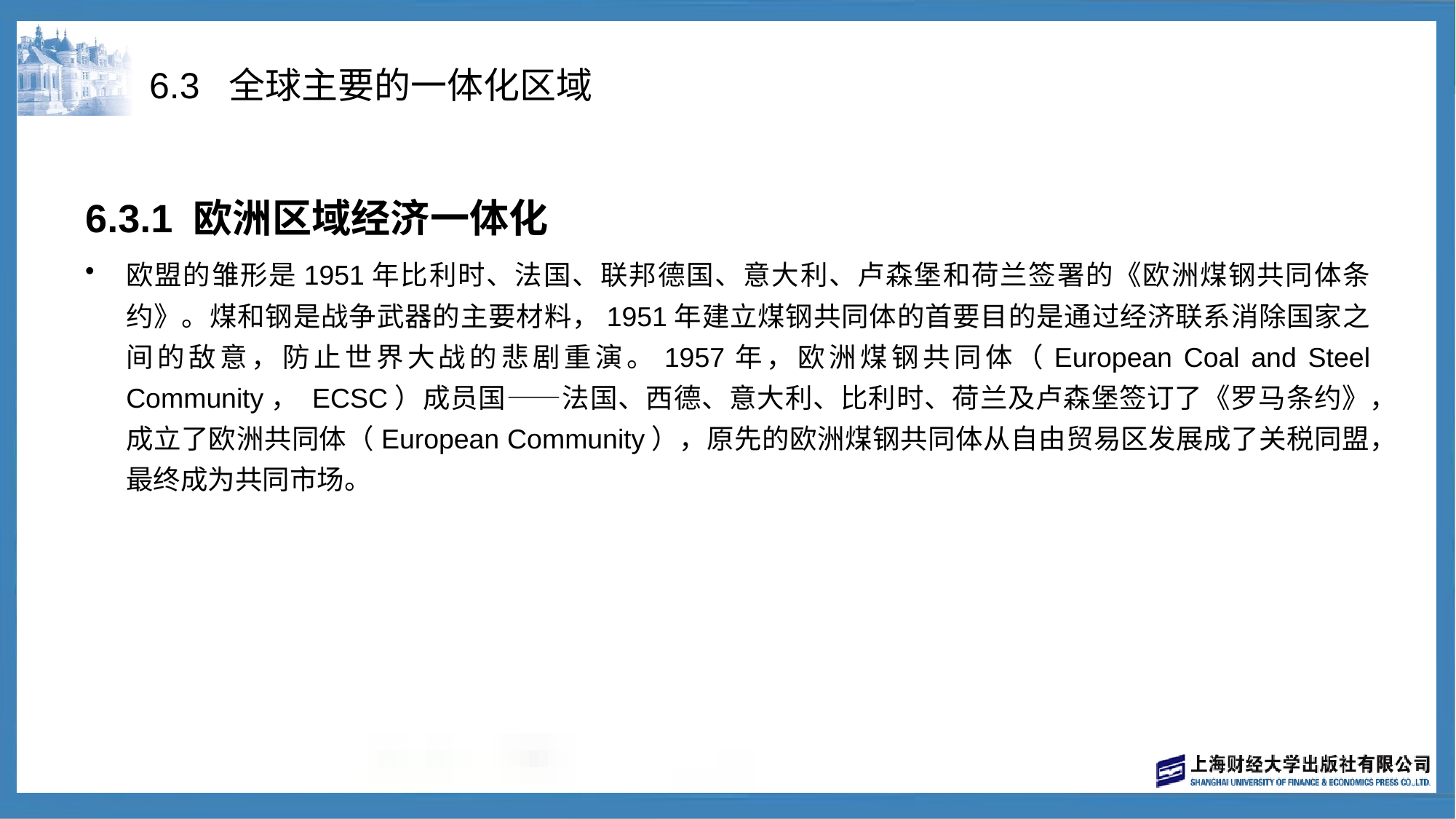

# 6.3  全球主要的一体化区域
6.3.1 欧洲区域经济一体化
欧盟的雏形是1951年比利时、法国、联邦德国、意大利、卢森堡和荷兰签署的《欧洲煤钢共同体条约》。煤和钢是战争武器的主要材料，1951年建立煤钢共同体的首要目的是通过经济联系消除国家之间的敌意，防止世界大战的悲剧重演。1957年，欧洲煤钢共同体（European Coal and Steel Community， ECSC）成员国——法国、西德、意大利、比利时、荷兰及卢森堡签订了《罗马条约》，成立了欧洲共同体（European Community），原先的欧洲煤钢共同体从自由贸易区发展成了关税同盟，最终成为共同市场。